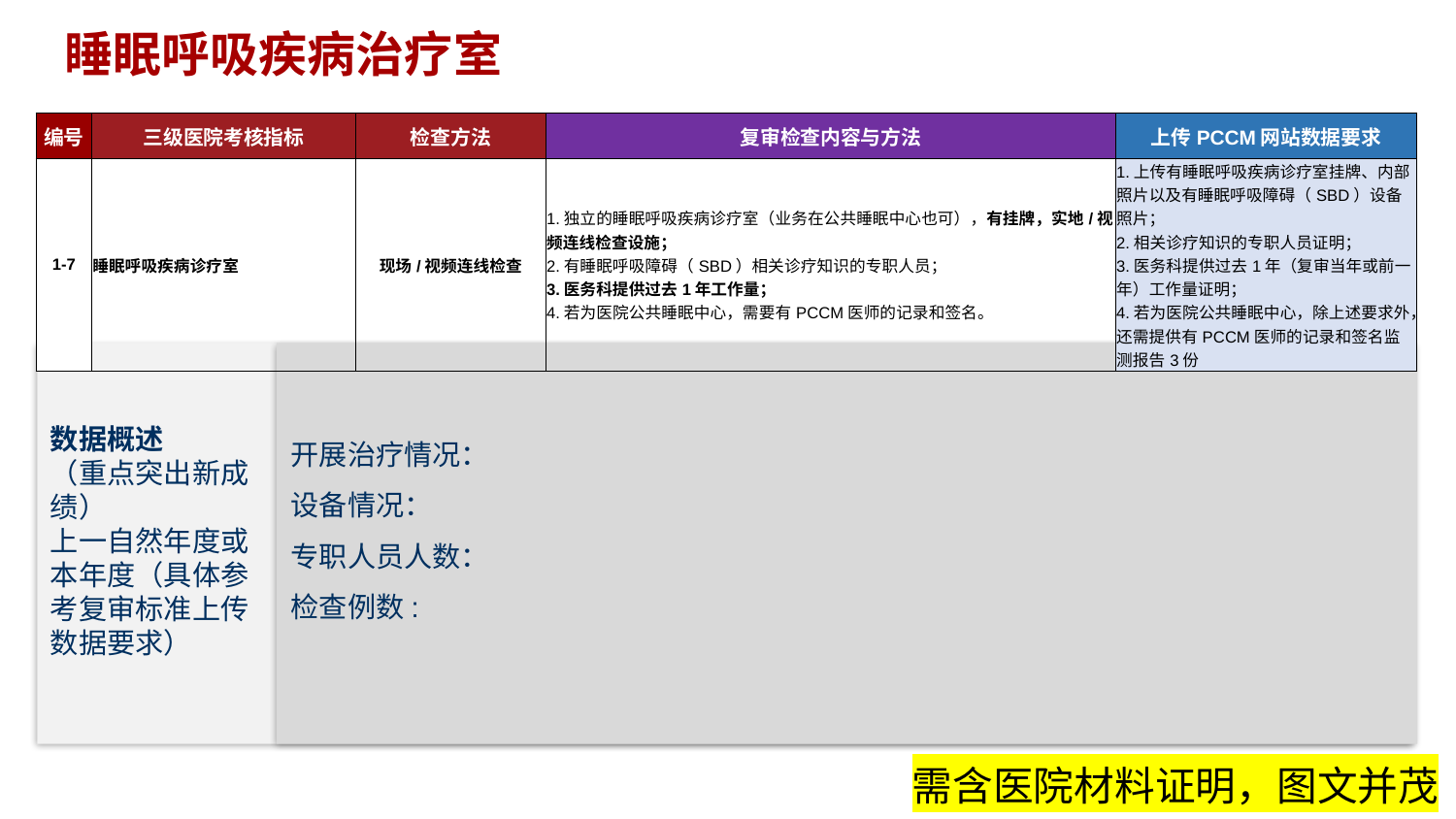

# 睡眠呼吸疾病治疗室
| 编号 | 三级医院考核指标 | 检查方法 | 复审检查内容与方法 | 上传PCCM网站数据要求 |
| --- | --- | --- | --- | --- |
| 1-7 | 睡眠呼吸疾病诊疗室 | 现场/视频连线检查 | 1.独立的睡眠呼吸疾病诊疗室（业务在公共睡眠中心也可），有挂牌，实地/视频连线检查设施； 2.有睡眠呼吸障碍（SBD）相关诊疗知识的专职人员； 3.医务科提供过去1年工作量； 4.若为医院公共睡眠中心，需要有PCCM医师的记录和签名。 | 1.上传有睡眠呼吸疾病诊疗室挂牌、内部照片以及有睡眠呼吸障碍（SBD）设备照片； 2.相关诊疗知识的专职人员证明； 3.医务科提供过去1年（复审当年或前一年）工作量证明； 4.若为医院公共睡眠中心，除上述要求外，还需提供有PCCM医师的记录和签名监测报告3份 |
开展治疗情况：
设备情况：
专职人员人数：
检查例数:

数据概述
（重点突出新成绩）
上一自然年度或本年度（具体参考复审标准上传数据要求）

需含医院材料证明，图文并茂